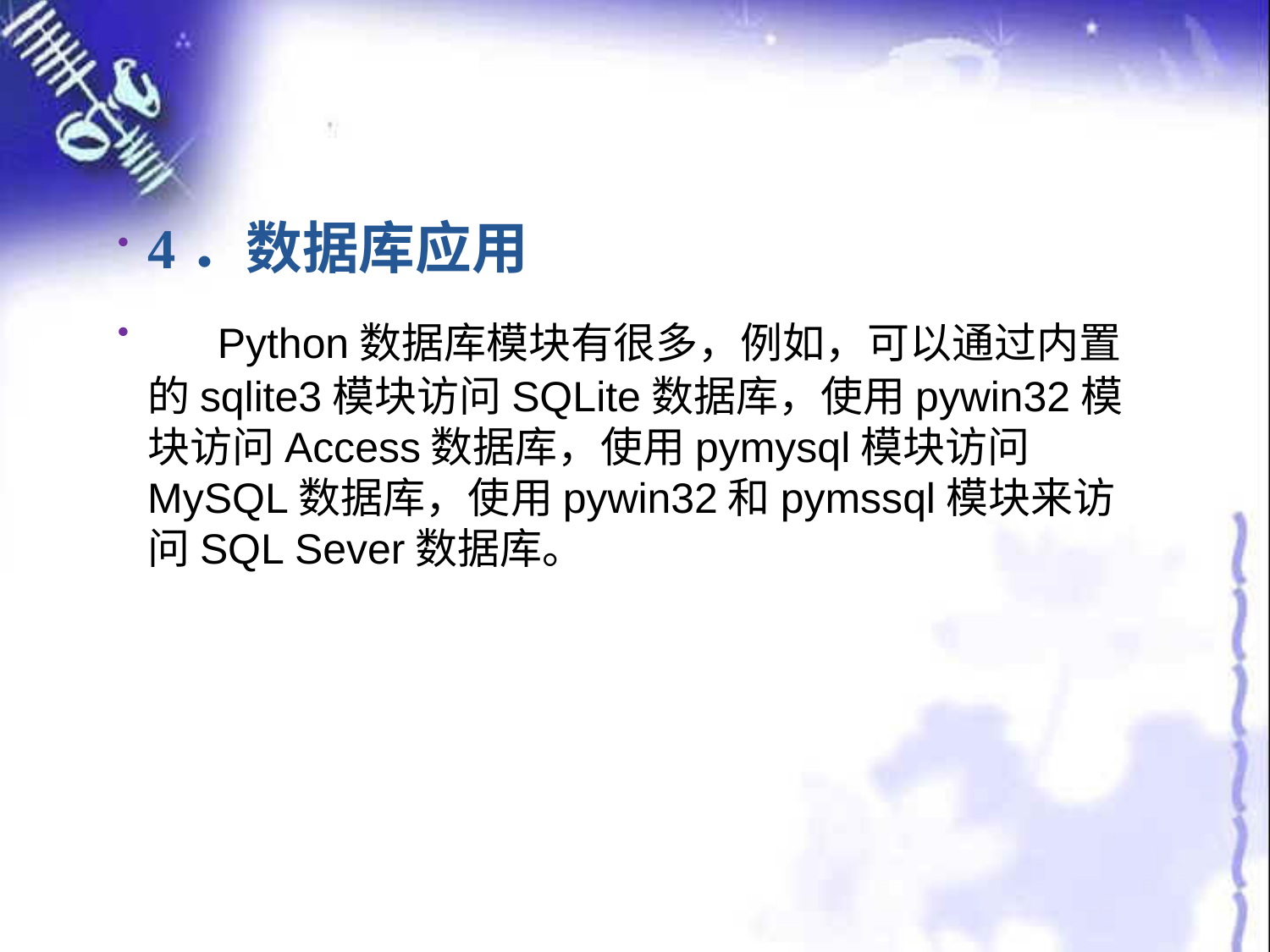

4．数据库应用
　Python数据库模块有很多，例如，可以通过内置的sqlite3模块访问SQLite数据库，使用pywin32模块访问Access数据库，使用pymysql模块访问MySQL数据库，使用pywin32和pymssql模块来访问SQL Sever数据库。